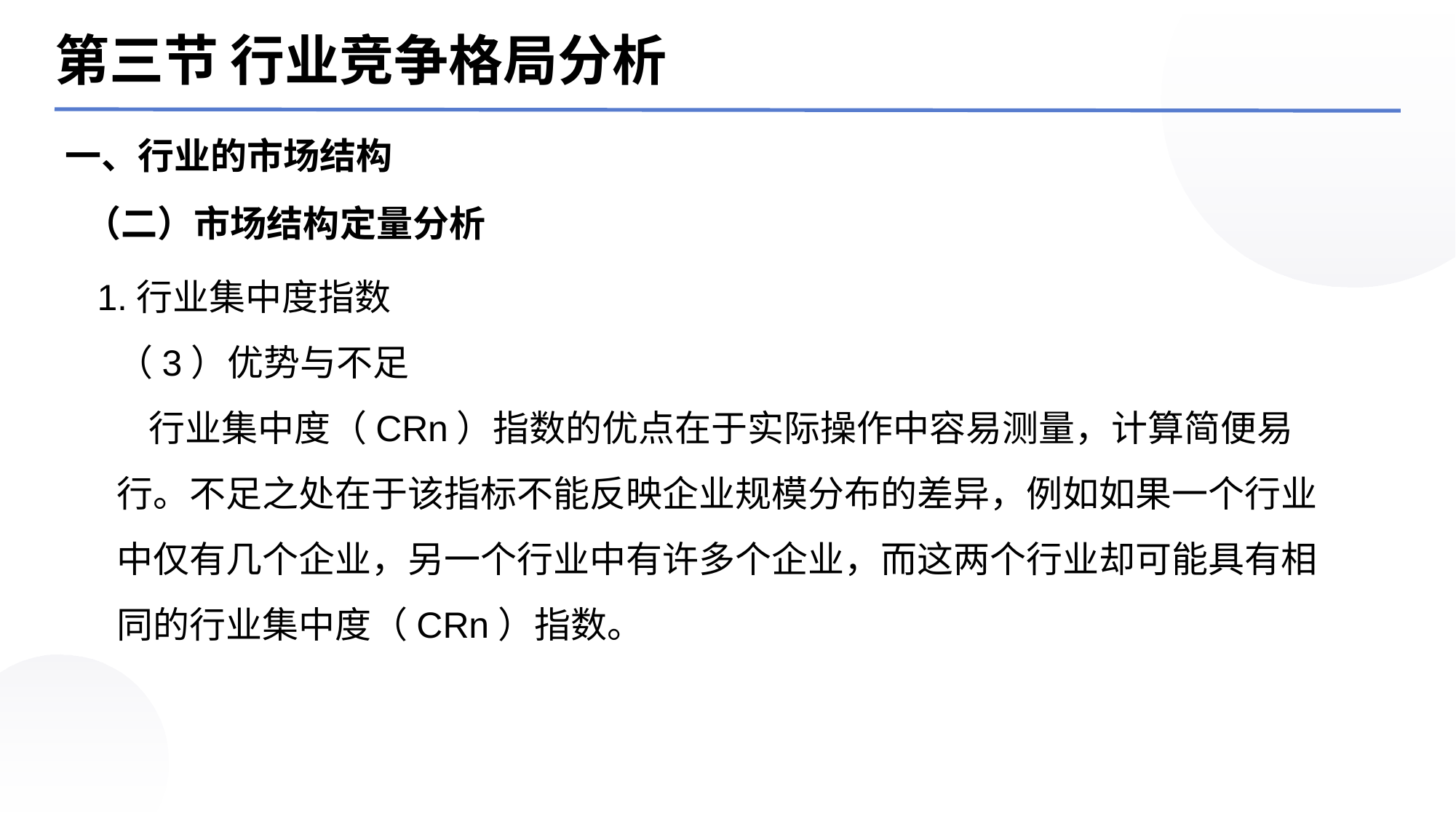

第三节 行业竞争格局分析
一、行业的市场结构
（二）市场结构定量分析
1.行业集中度指数
（3）优势与不足行业集中度（CRn）指数的优点在于实际操作中容易测量，计算简便易行。不足之处在于该指标不能反映企业规模分布的差异，例如如果一个行业中仅有几个企业，另一个行业中有许多个企业，而这两个行业却可能具有相同的行业集中度（CRn）指数。